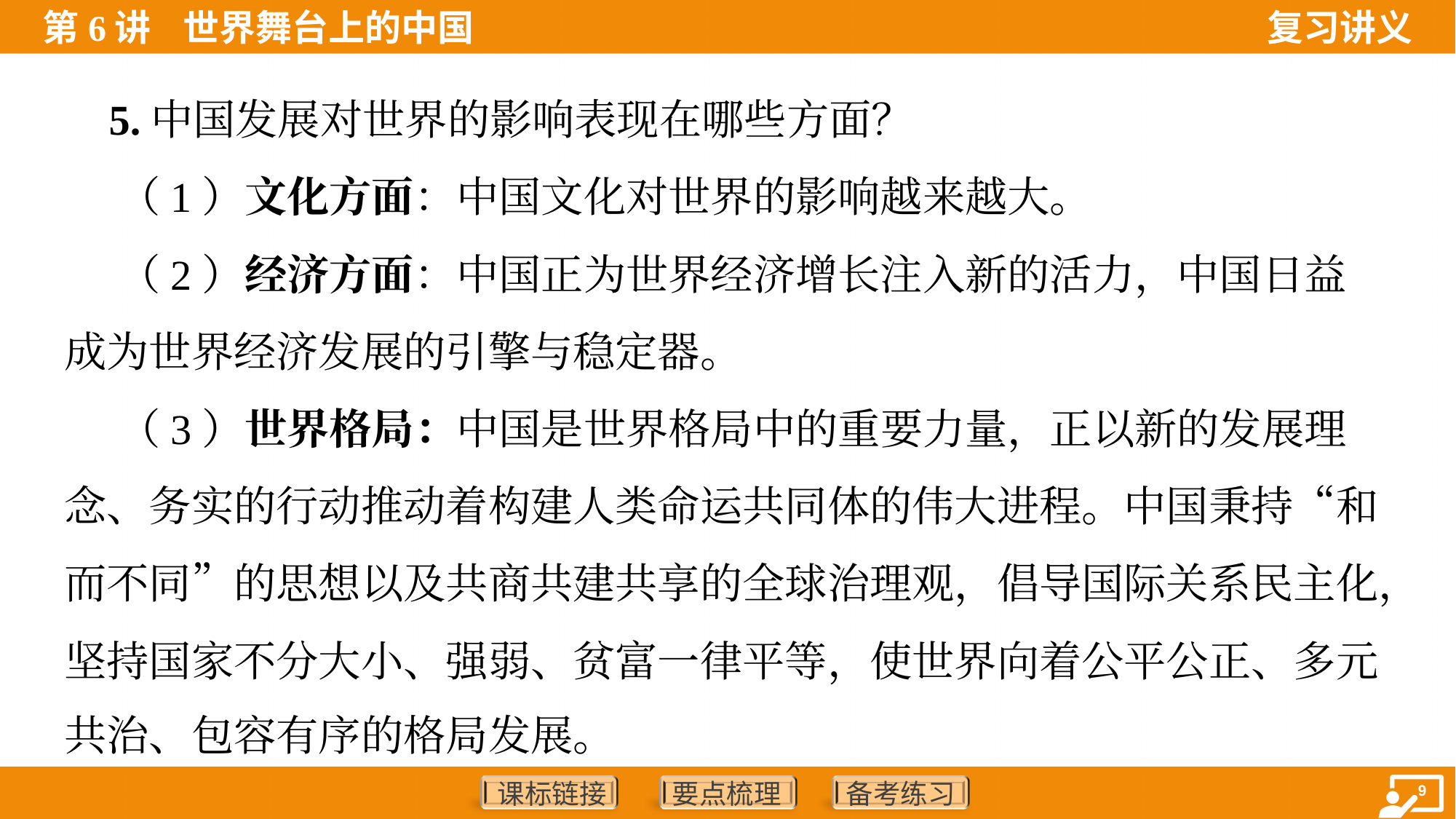

5.中国发展对世界的影响表现在哪些方面？
    （1）文化方面：中国文化对世界的影响越来越大。
    （2）经济方面：中国正为世界经济增长注入新的活力，中国日益
成为世界经济发展的引擎与稳定器。
    （3）世界格局：中国是世界格局中的重要力量，正以新的发展理
念、务实的行动推动着构建人类命运共同体的伟大进程。中国秉持“和
而不同”的思想以及共商共建共享的全球治理观，倡导国际关系民主化，
坚持国家不分大小、强弱、贫富一律平等，使世界向着公平公正、多元
共治、包容有序的格局发展。